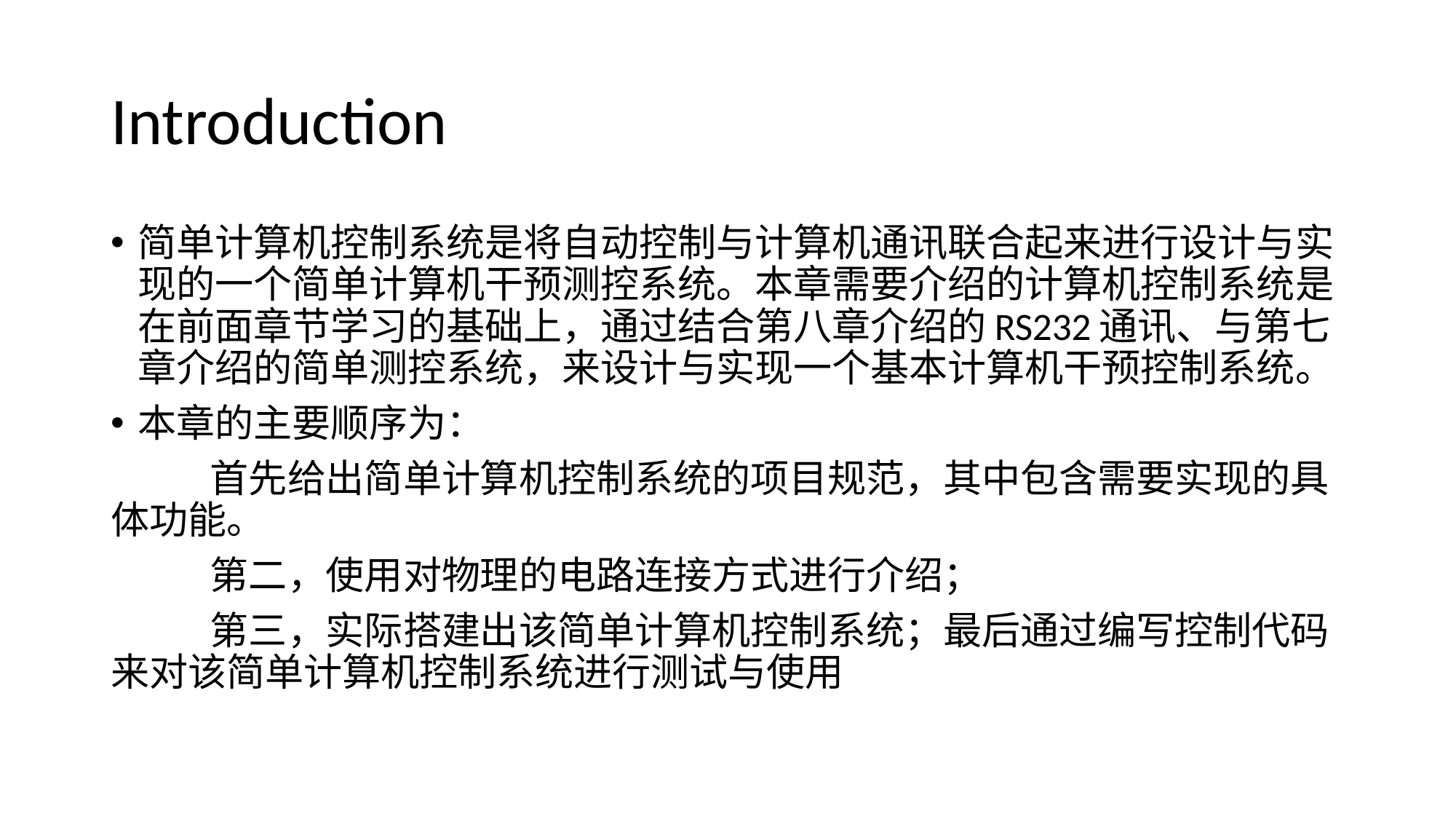

# Introduction
简单计算机控制系统是将自动控制与计算机通讯联合起来进行设计与实现的一个简单计算机干预测控系统。本章需要介绍的计算机控制系统是在前面章节学习的基础上，通过结合第八章介绍的RS232通讯、与第七章介绍的简单测控系统，来设计与实现一个基本计算机干预控制系统。
本章的主要顺序为：
	首先给出简单计算机控制系统的项目规范，其中包含需要实现的具体功能。
	第二，使用对物理的电路连接方式进行介绍；
	第三，实际搭建出该简单计算机控制系统；最后通过编写控制代码来对该简单计算机控制系统进行测试与使用